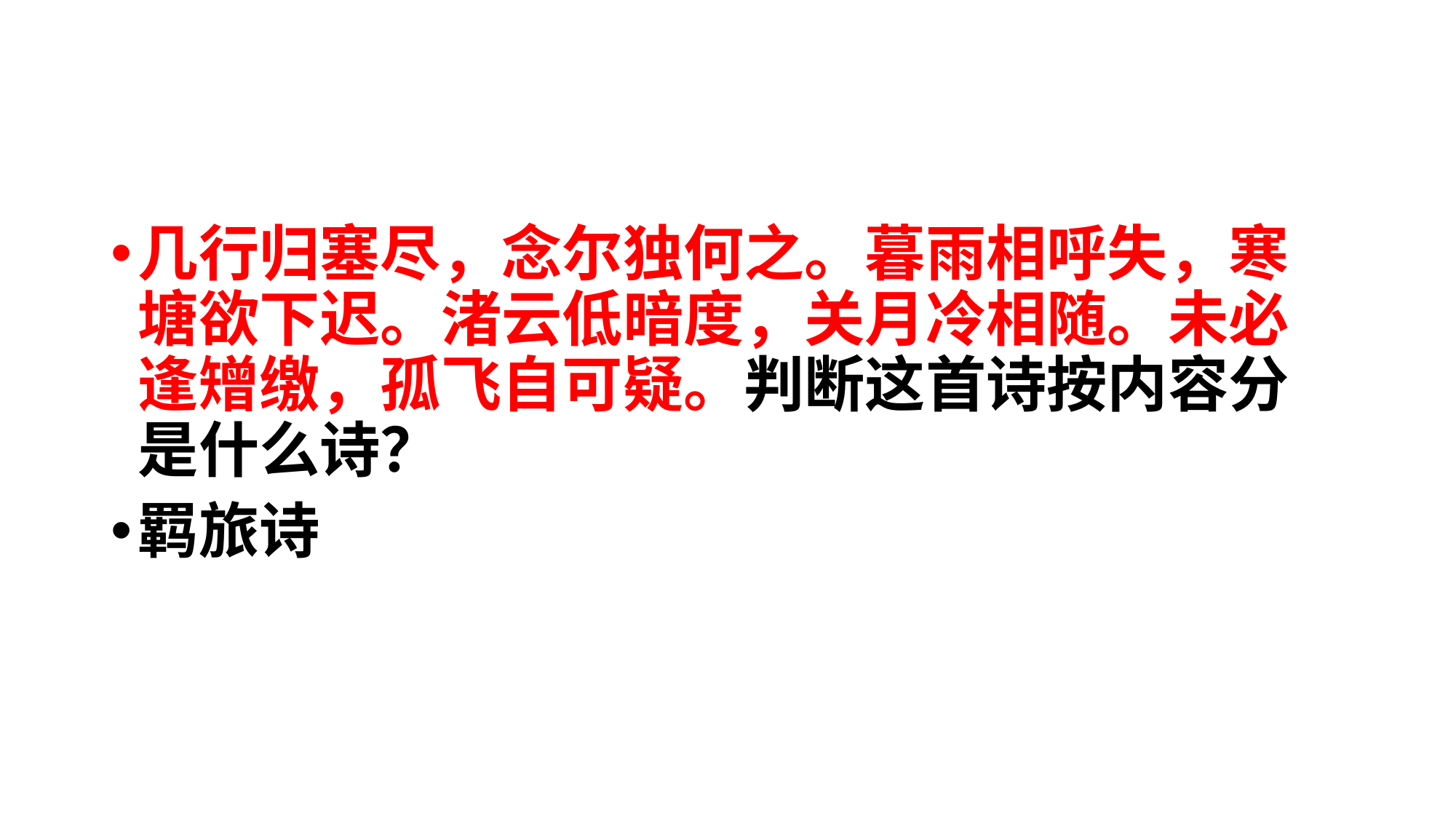

#
几行归塞尽，念尔独何之。暮雨相呼失，寒塘欲下迟。渚云低暗度，关月冷相随。未必逢矰缴，孤飞自可疑。判断这首诗按内容分是什么诗？
羁旅诗